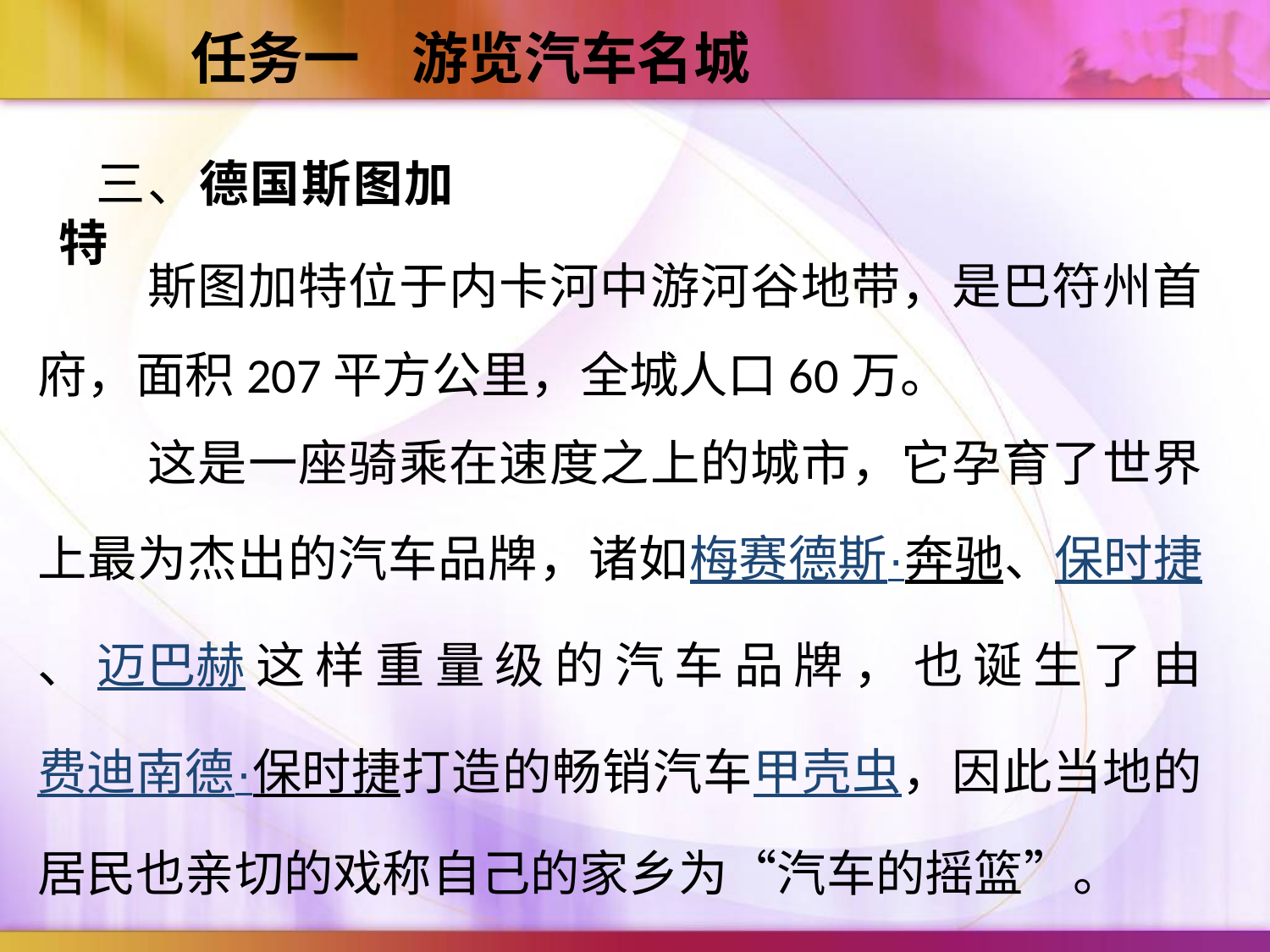

任务一    游览汽车名城
三、德国斯图加特
     斯图加特位于内卡河中游河谷地带，是巴符州首府，面积207平方公里，全城人口60万。
     这是一座骑乘在速度之上的城市，它孕育了世界上最为杰出的汽车品牌，诸如梅赛德斯·奔驰、保时捷、迈巴赫这样重量级的汽车品牌，也诞生了由费迪南德·保时捷打造的畅销汽车甲壳虫，因此当地的居民也亲切的戏称自己的家乡为“汽车的摇篮”。